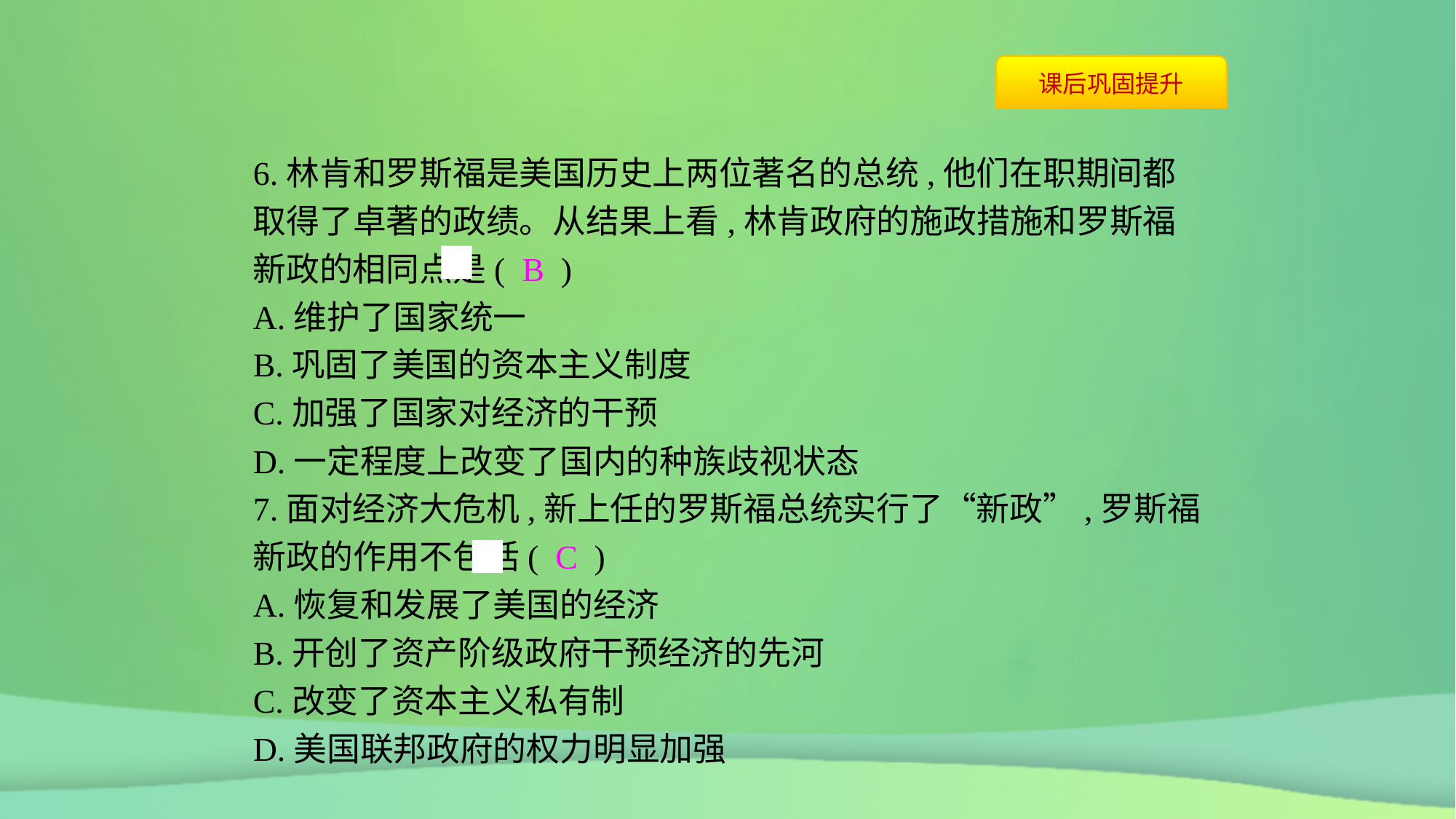

6.林肯和罗斯福是美国历史上两位著名的总统,他们在职期间都取得了卓著的政绩。从结果上看,林肯政府的施政措施和罗斯福新政的相同点是(  B  )
A.维护了国家统一
B.巩固了美国的资本主义制度
C.加强了国家对经济的干预
D.一定程度上改变了国内的种族歧视状态
7.面对经济大危机,新上任的罗斯福总统实行了“新政”,罗斯福新政的作用不包括(  C  )
A.恢复和发展了美国的经济
B.开创了资产阶级政府干预经济的先河
C.改变了资本主义私有制
D.美国联邦政府的权力明显加强